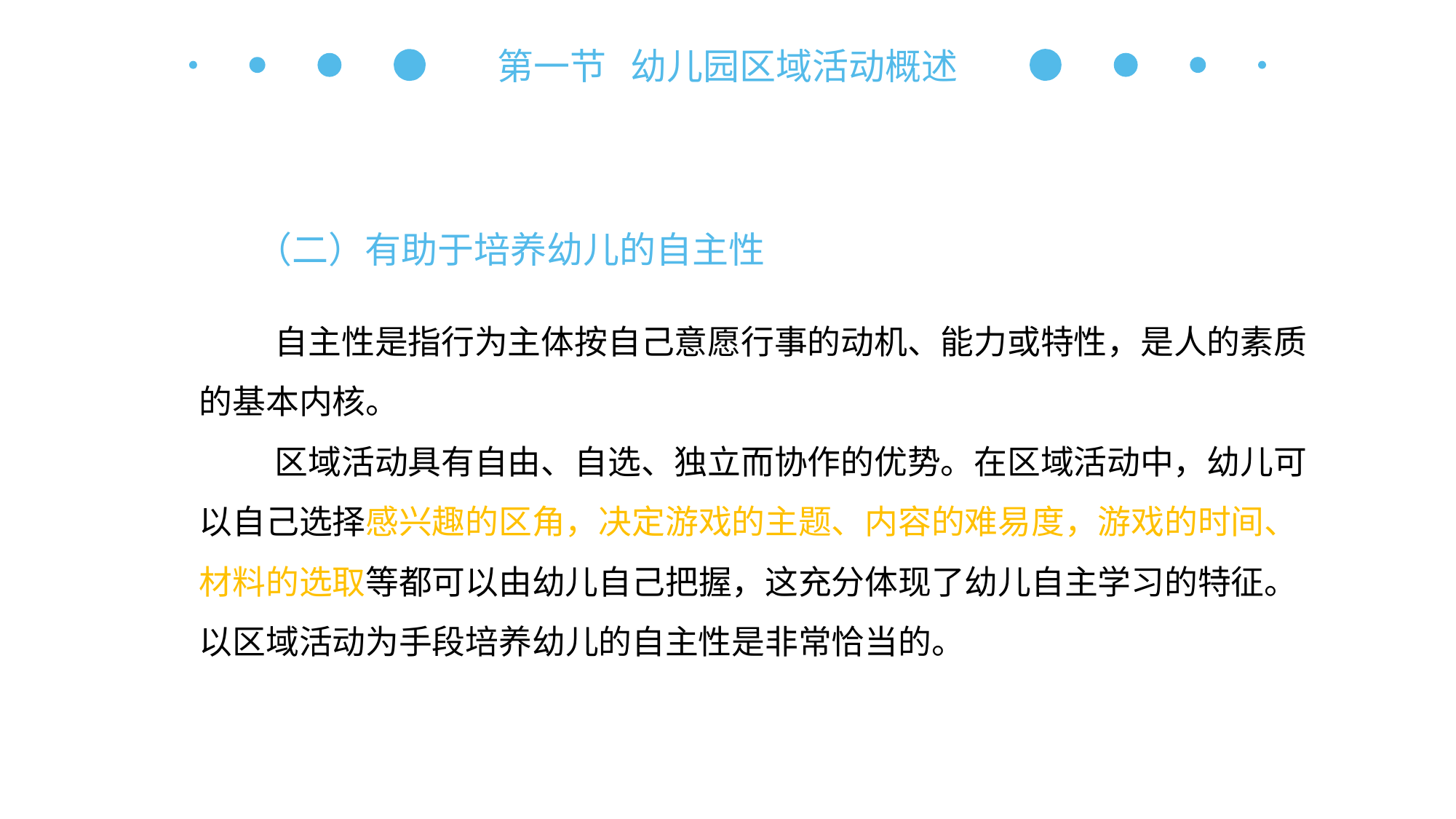

第一节   幼儿园区域活动概述

（二）有助于培养幼儿的自主性
自主性是指行为主体按自己意愿行事的动机、能力或特性，是人的素质的基本内核。
区域活动具有自由、自选、独立而协作的优势。在区域活动中，幼儿可以自己选择感兴趣的区角，决定游戏的主题、内容的难易度，游戏的时间、材料的选取等都可以由幼儿自己把握，这充分体现了幼儿自主学习的特征。以区域活动为手段培养幼儿的自主性是非常恰当的。